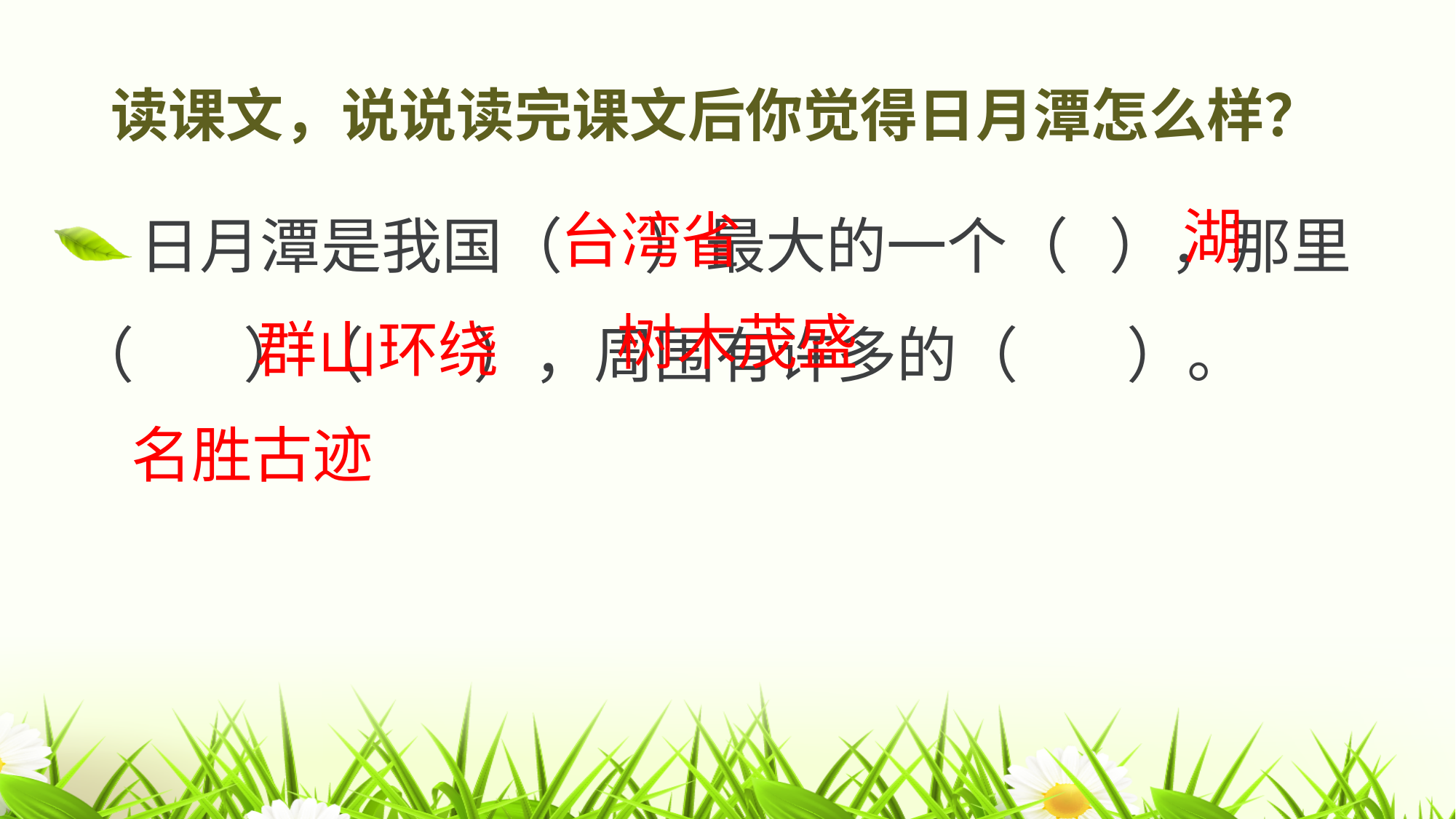

# 读课文，说说读完课文后你觉得日月潭怎么样？
日月潭是我国（      ）最大的一个（   ），那里（        ）（        ），周围有许多的（        ）。
湖
台湾省
   树木茂盛
群山环绕
名胜古迹